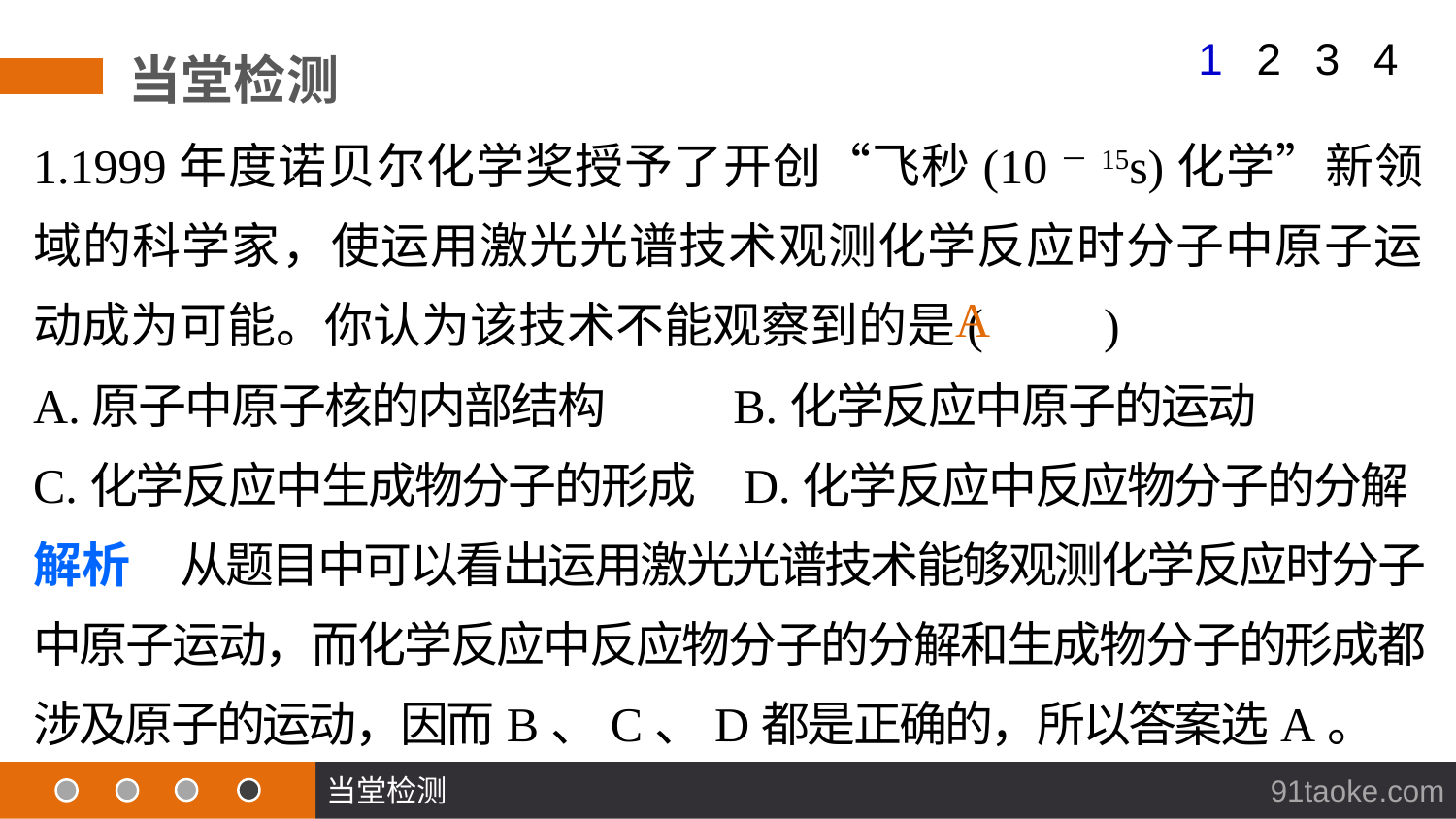

1
2
3
4
当堂检测

1.1999年度诺贝尔化学奖授予了开创“飞秒(10－15s)化学”新领域的科学家，使运用激光光谱技术观测化学反应时分子中原子运动成为可能。你认为该技术不能观察到的是(　　)
A.原子中原子核的内部结构             B.化学反应中原子的运动
C.化学反应中生成物分子的形成    D.化学反应中反应物分子的分解
解析　从题目中可以看出运用激光光谱技术能够观测化学反应时分子中原子运动，而化学反应中反应物分子的分解和生成物分子的形成都涉及原子的运动，因而B、C、D都是正确的，所以答案选A。
A